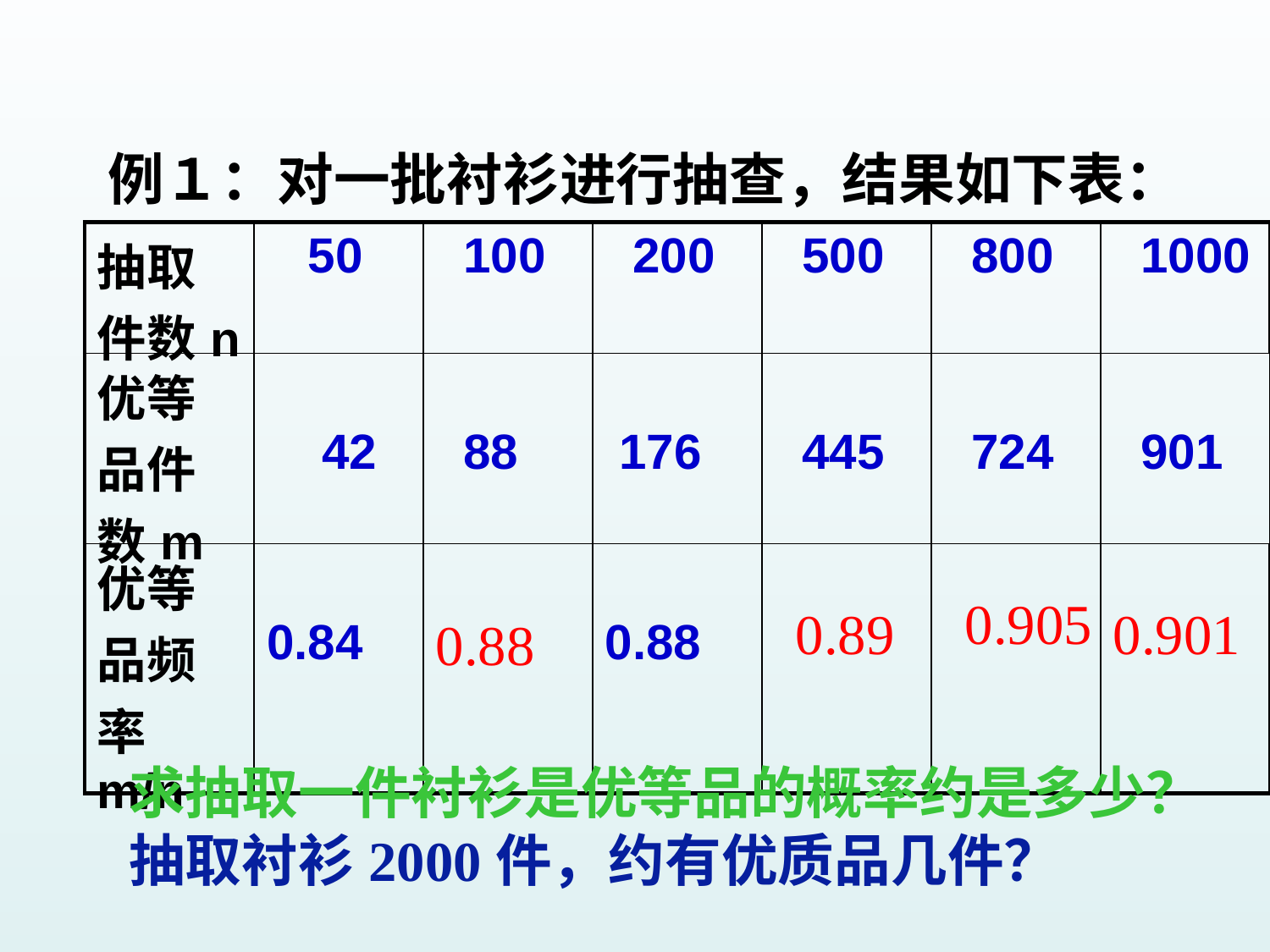

例１：对一批衬衫进行抽查，结果如下表：
| 抽取件数n | 50 | 100 | 200 | 500 | 800 | 1000 |
| --- | --- | --- | --- | --- | --- | --- |
| 优等品件数m | 42 | 88 | 176 | 445 | 724 | 901 |
| 优等品频率m/n | 0.84 |  | 0.88 |  |  |  |
0.905
0.89
0.901
0.88
求抽取一件衬衫是优等品的概率约是多少？抽取衬衫2000件，约有优质品几件？